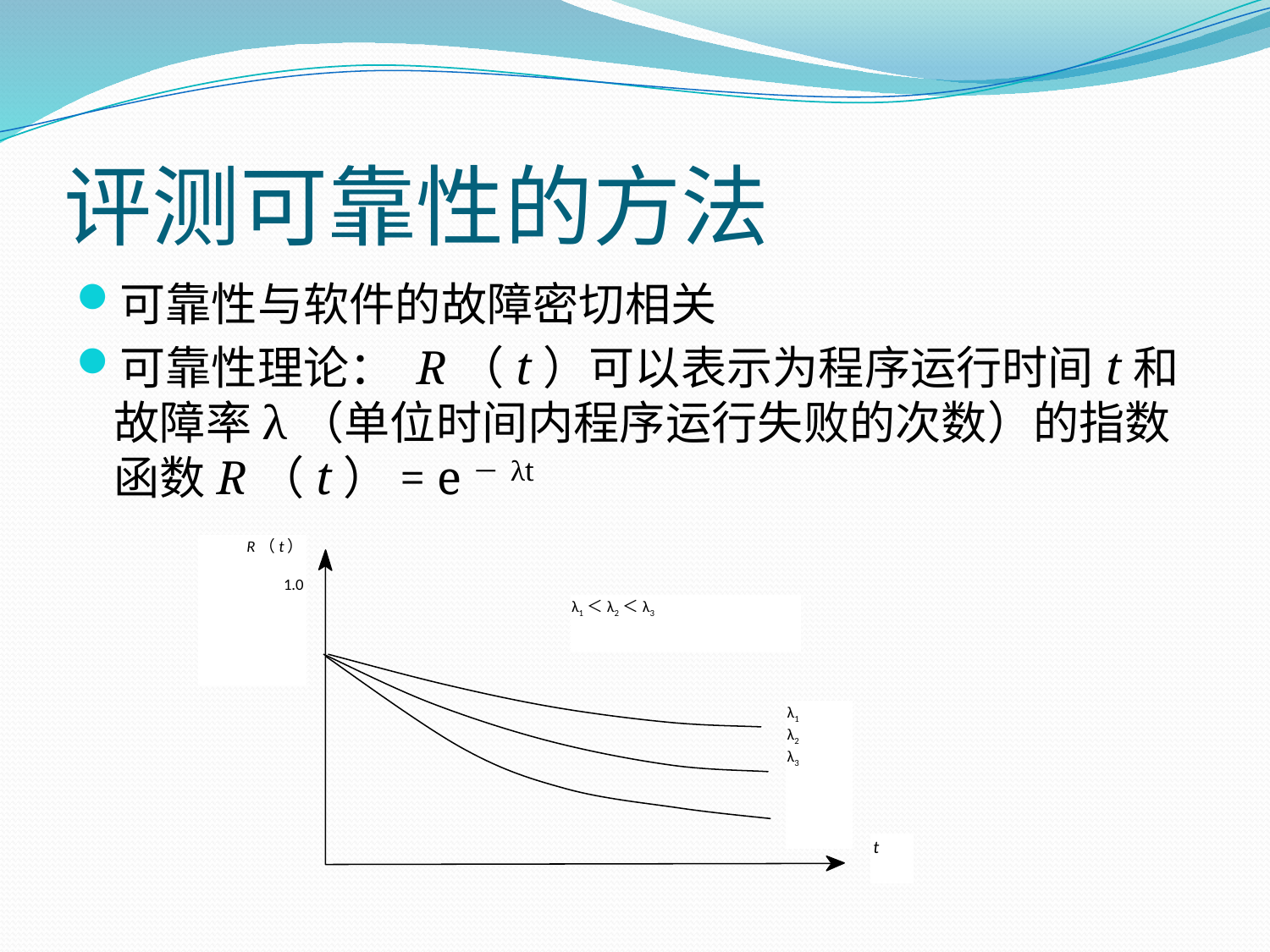

# 评测可靠性的方法
可靠性与软件的故障密切相关
可靠性理论： R（t）可以表示为程序运行时间t和故障率λ（单位时间内程序运行失败的次数）的指数函数R（t）= e－λt

R（t）

1.0

λ1＜λ2＜λ3

λ1
λ2
λ3
t